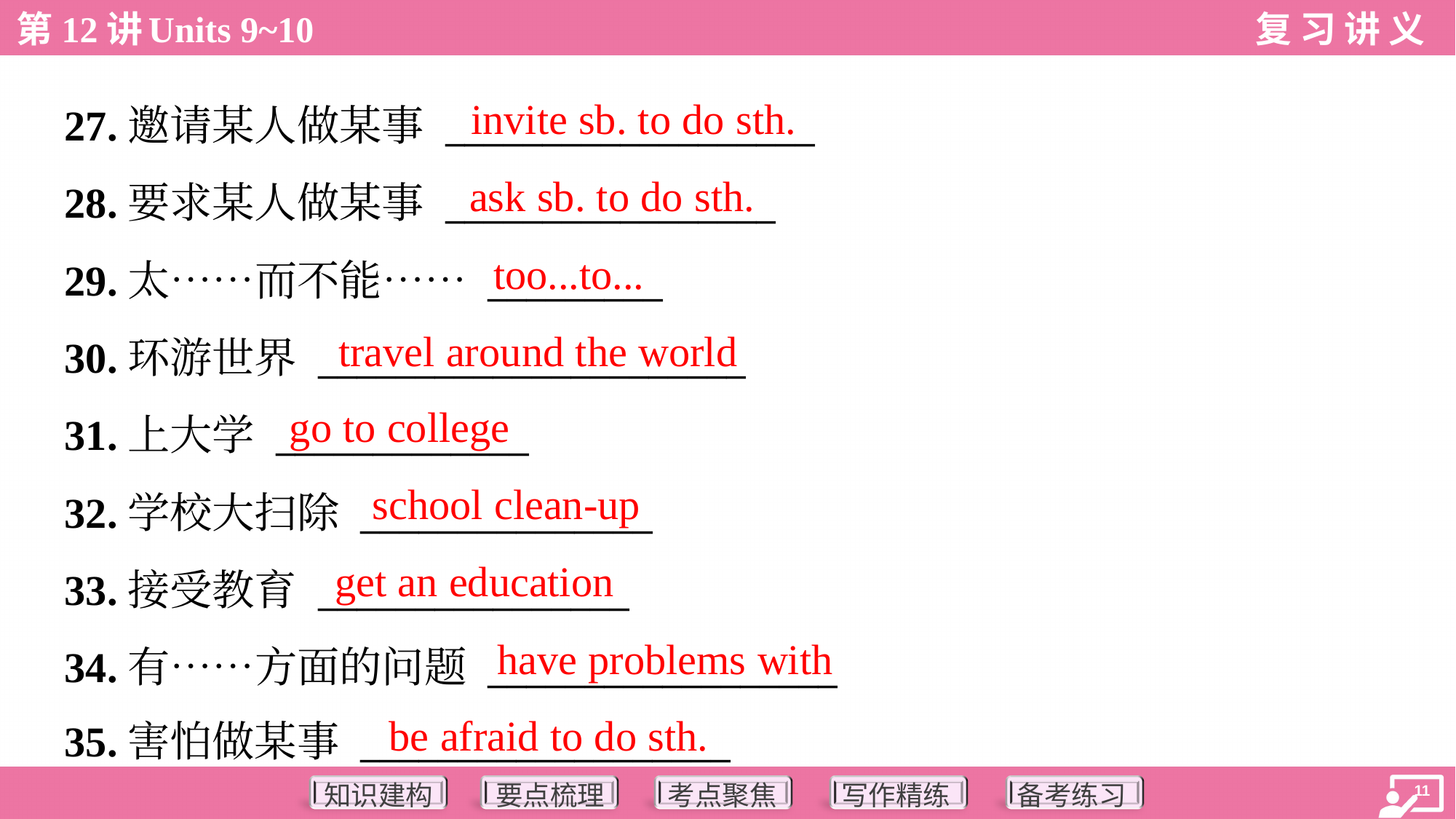

invite sb. to do sth.
27.邀请某人做某事 ___________________
28.要求某人做某事 _________________
29.太……而不能…… _________
30.环游世界 ______________________
31.上大学 _____________
32.学校大扫除 _______________
33.接受教育 ________________
34.有……方面的问题 __________________
35.害怕做某事 ___________________
ask sb. to do sth.
too...to...
travel around the world
go to college
school clean-up
get an education
have problems with
be afraid to do sth.